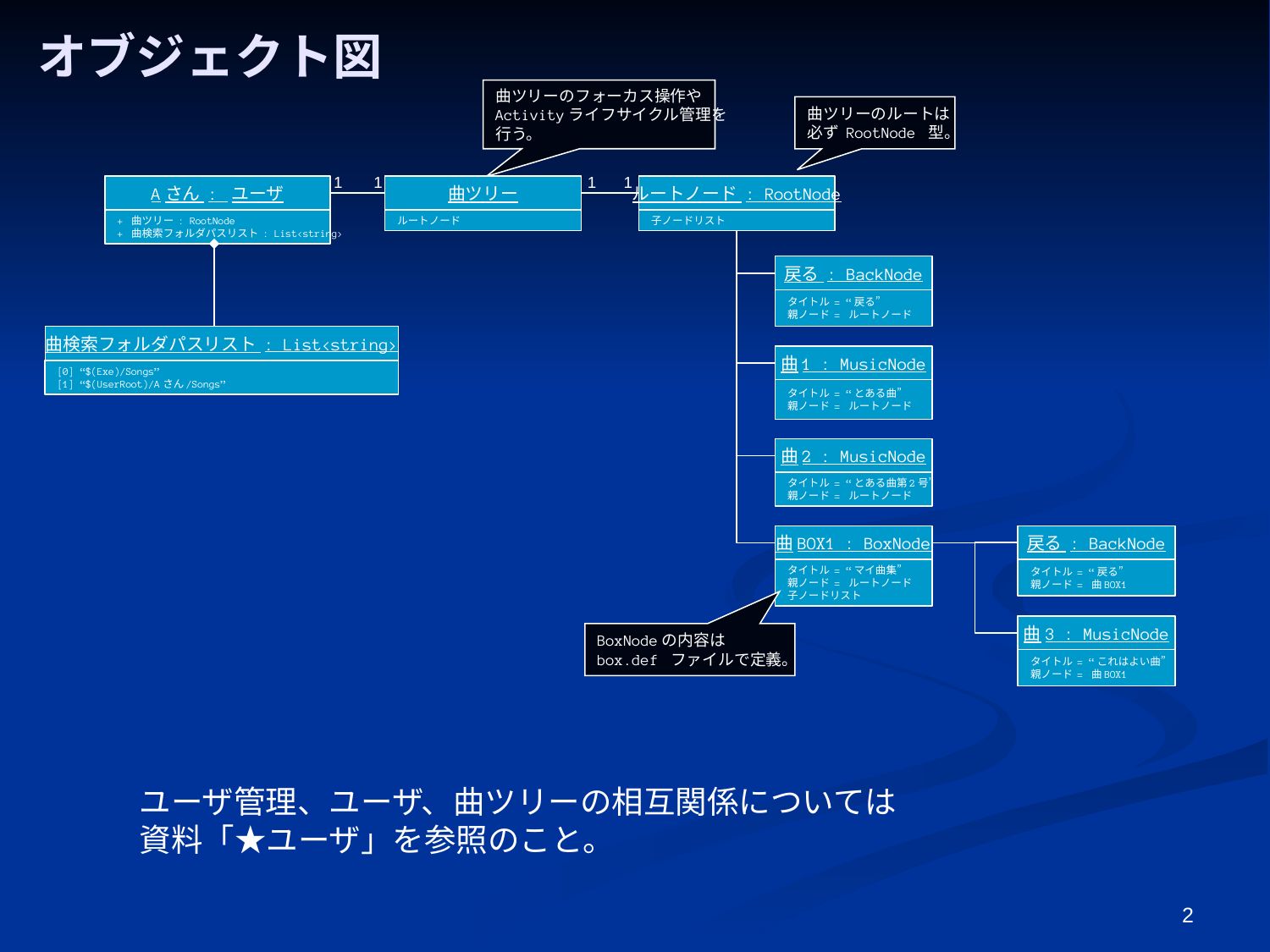

# オブジェクト図
曲ツリーのフォーカス操作や
Activityライフサイクル管理を
行う。
曲ツリーのルートは
必ず RootNode 型。
1
1
1
1
Aさん : ユーザ
曲ツリー
ルートノード : RootNode
+ 曲ツリー : RootNode
+ 曲検索フォルダパスリスト : List<string>
ルートノード
子ノードリスト
戻る : BackNode
タイトル = “戻る”
親ノード = ルートノード
曲検索フォルダパスリスト : List<string>
曲1 : MusicNode
[0] “$(Exe)/Songs”
[1] “$(UserRoot)/Aさん/Songs”
タイトル = “とある曲”
親ノード = ルートノード
曲2 : MusicNode
タイトル = “とある曲第2号”
親ノード = ルートノード
曲BOX1 : BoxNode
戻る : BackNode
タイトル = “マイ曲集”
親ノード = ルートノード
子ノードリスト
タイトル = “戻る”
親ノード = 曲BOX1
曲3 : MusicNode
BoxNodeの内容は
box.def ファイルで定義。
タイトル = “これはよい曲”
親ノード = 曲BOX1
ユーザ管理、ユーザ、曲ツリーの相互関係については
資料「★ユーザ」を参照のこと。
2